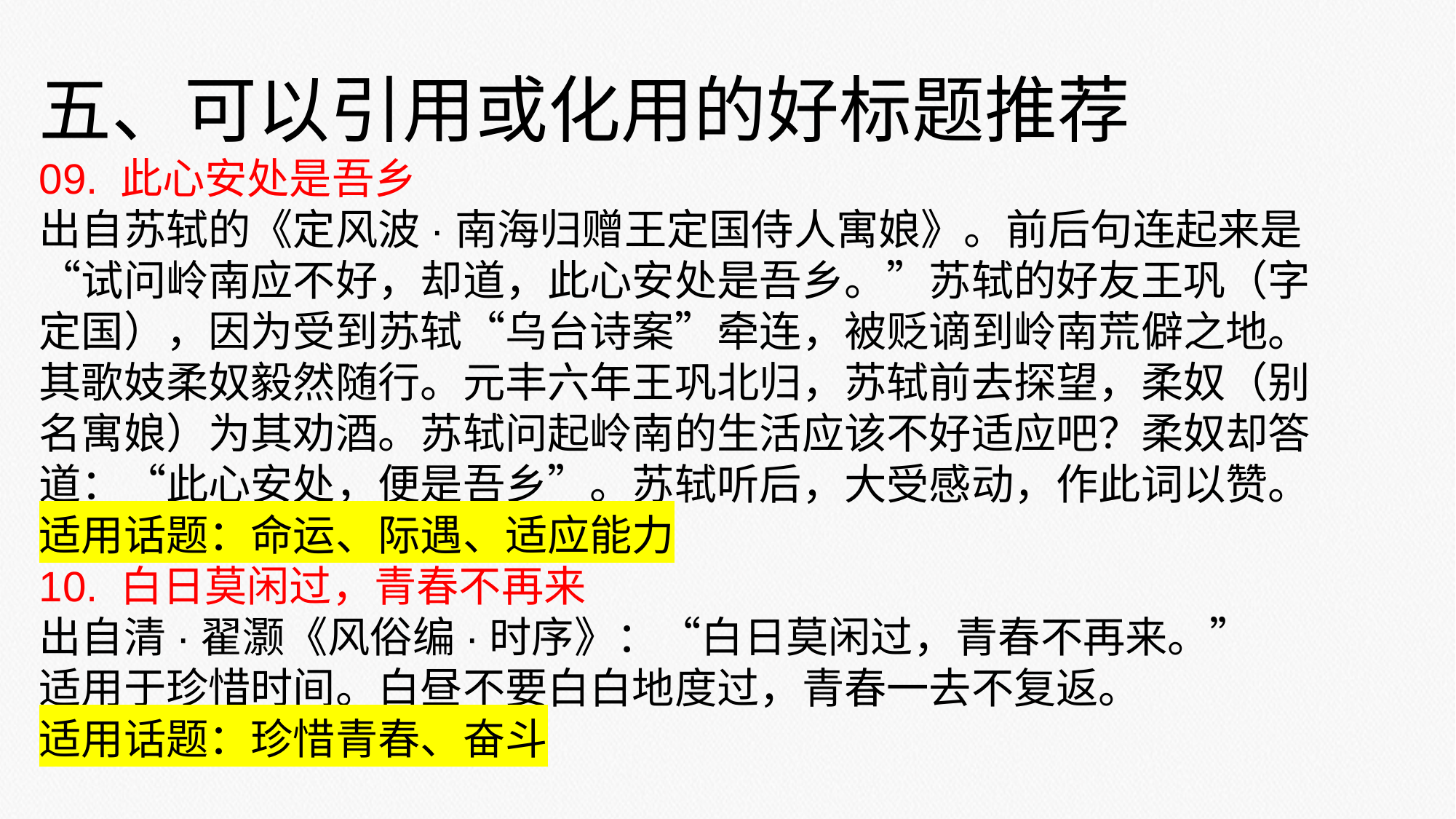

五、可以引用或化用的好标题推荐
09. 此心安处是吾乡
出自苏轼的《定风波·南海归赠王定国侍人寓娘》。前后句连起来是“试问岭南应不好，却道，此心安处是吾乡。”苏轼的好友王巩（字定国），因为受到苏轼“乌台诗案”牵连，被贬谪到岭南荒僻之地。其歌妓柔奴毅然随行。元丰六年王巩北归，苏轼前去探望，柔奴（别名寓娘）为其劝酒。苏轼问起岭南的生活应该不好适应吧？柔奴却答道：“此心安处，便是吾乡”。苏轼听后，大受感动，作此词以赞。
适用话题：命运、际遇、适应能力
10. 白日莫闲过，青春不再来
出自清·翟灏《风俗编·时序》：“白日莫闲过，青春不再来。”
适用于珍惜时间。白昼不要白白地度过，青春一去不复返。
适用话题：珍惜青春、奋斗